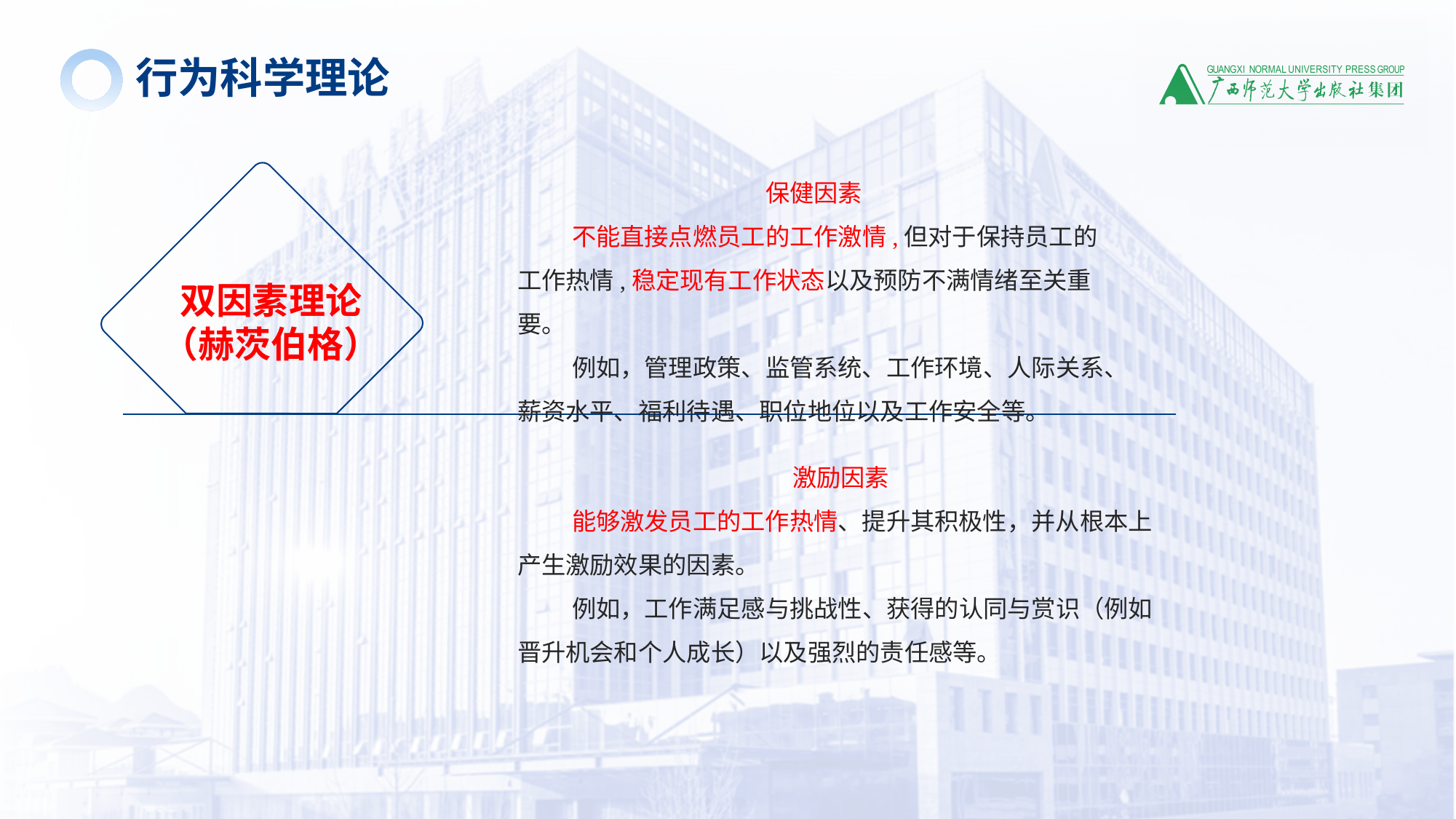

行为科学理论

保健因素
不能直接点燃员工的工作激情,但对于保持员工的工作热情,稳定现有工作状态以及预防不满情绪至关重要。
例如，管理政策、监管系统、工作环境、人际关系、薪资水平、福利待遇、职位地位以及工作安全等。

双因素理论
（赫茨伯格）
激励因素
能够激发员工的工作热情、提升其积极性，并从根本上产生激励效果的因素。
例如，工作满足感与挑战性、获得的认同与赏识（例如晋升机会和个人成长）以及强烈的责任感等。